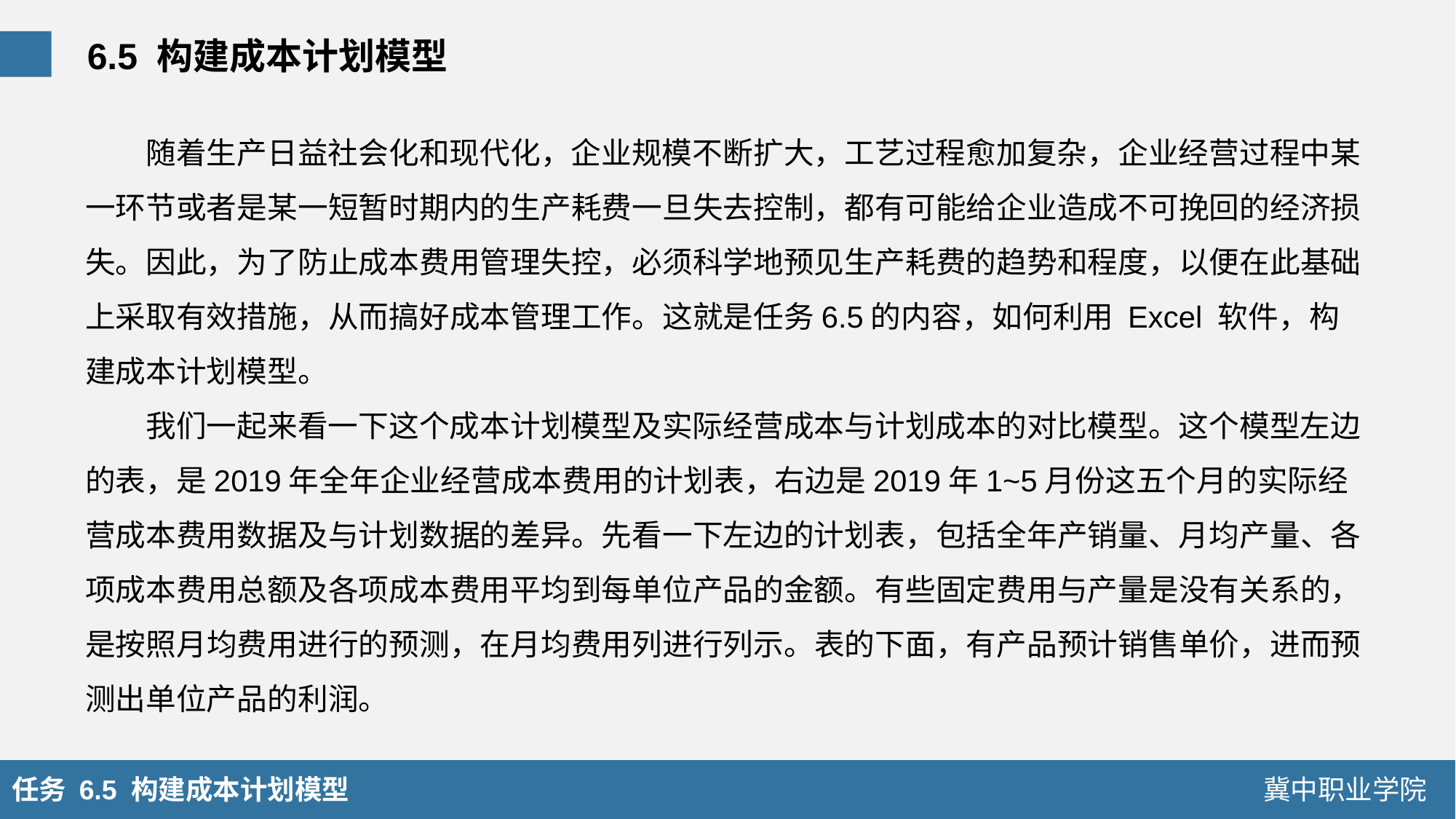

6.5 构建成本计划模型
随着生产日益社会化和现代化，企业规模不断扩大，工艺过程愈加复杂，企业经营过程中某一环节或者是某一短暂时期内的生产耗费一旦失去控制，都有可能给企业造成不可挽回的经济损失。因此，为了防止成本费用管理失控，必须科学地预见生产耗费的趋势和程度，以便在此基础上采取有效措施，从而搞好成本管理工作。这就是任务6.5的内容，如何利用 Excel 软件，构建成本计划模型。
我们一起来看一下这个成本计划模型及实际经营成本与计划成本的对比模型。这个模型左边的表，是2019年全年企业经营成本费用的计划表，右边是2019年1~5月份这五个月的实际经营成本费用数据及与计划数据的差异。先看一下左边的计划表，包括全年产销量、月均产量、各项成本费用总额及各项成本费用平均到每单位产品的金额。有些固定费用与产量是没有关系的，是按照月均费用进行的预测，在月均费用列进行列示。表的下面，有产品预计销售单价，进而预测出单位产品的利润。

任务 6.5 构建成本计划模型
冀中职业学院